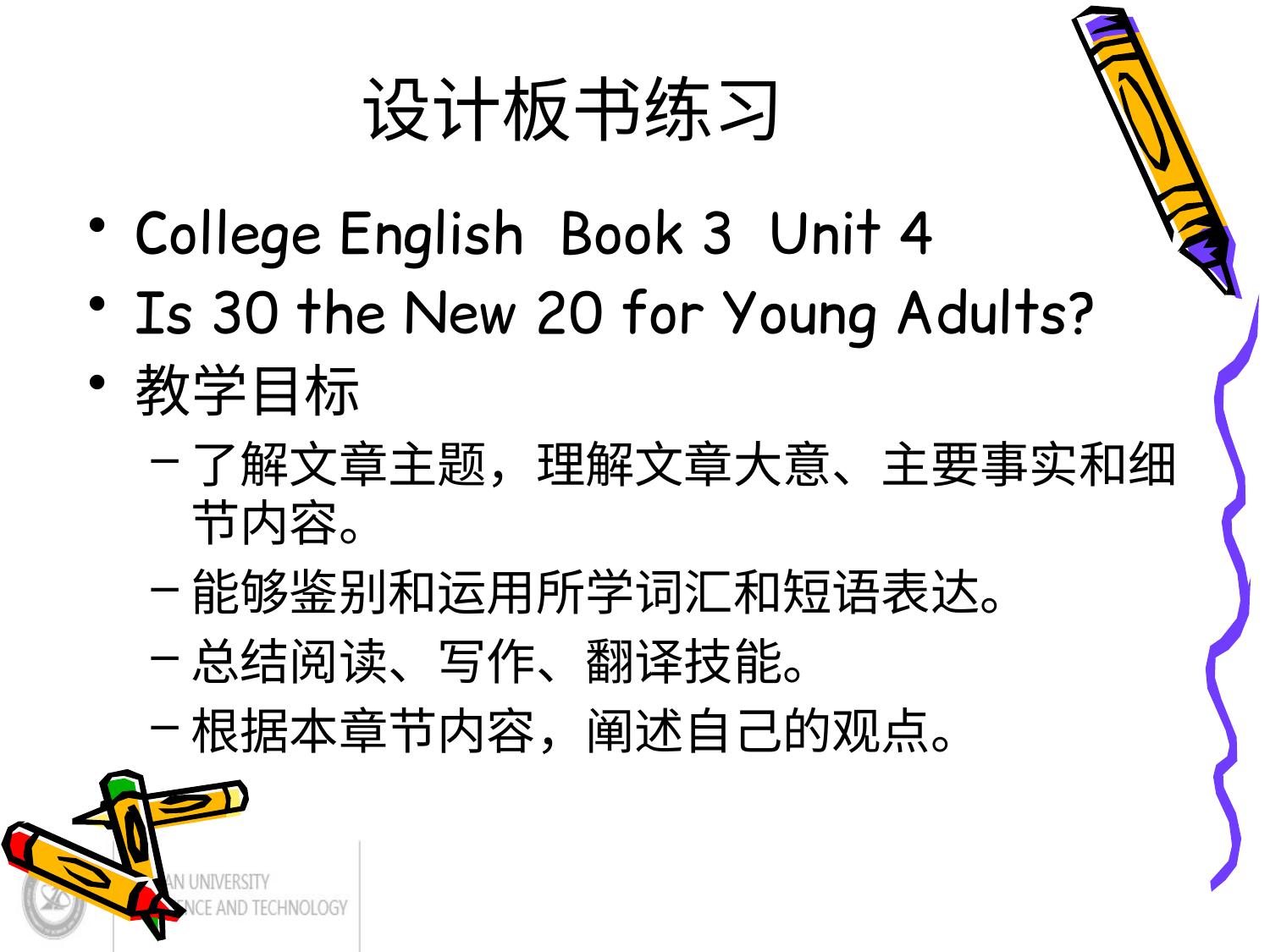

# 设计板书练习
College English  Book 3  Unit 4
Is 30 the New 20 for Young Adults?
教学目标
了解文章主题，理解文章大意、主要事实和细节内容。
能够鉴别和运用所学词汇和短语表达。
总结阅读、写作、翻译技能。
根据本章节内容，阐述自己的观点。